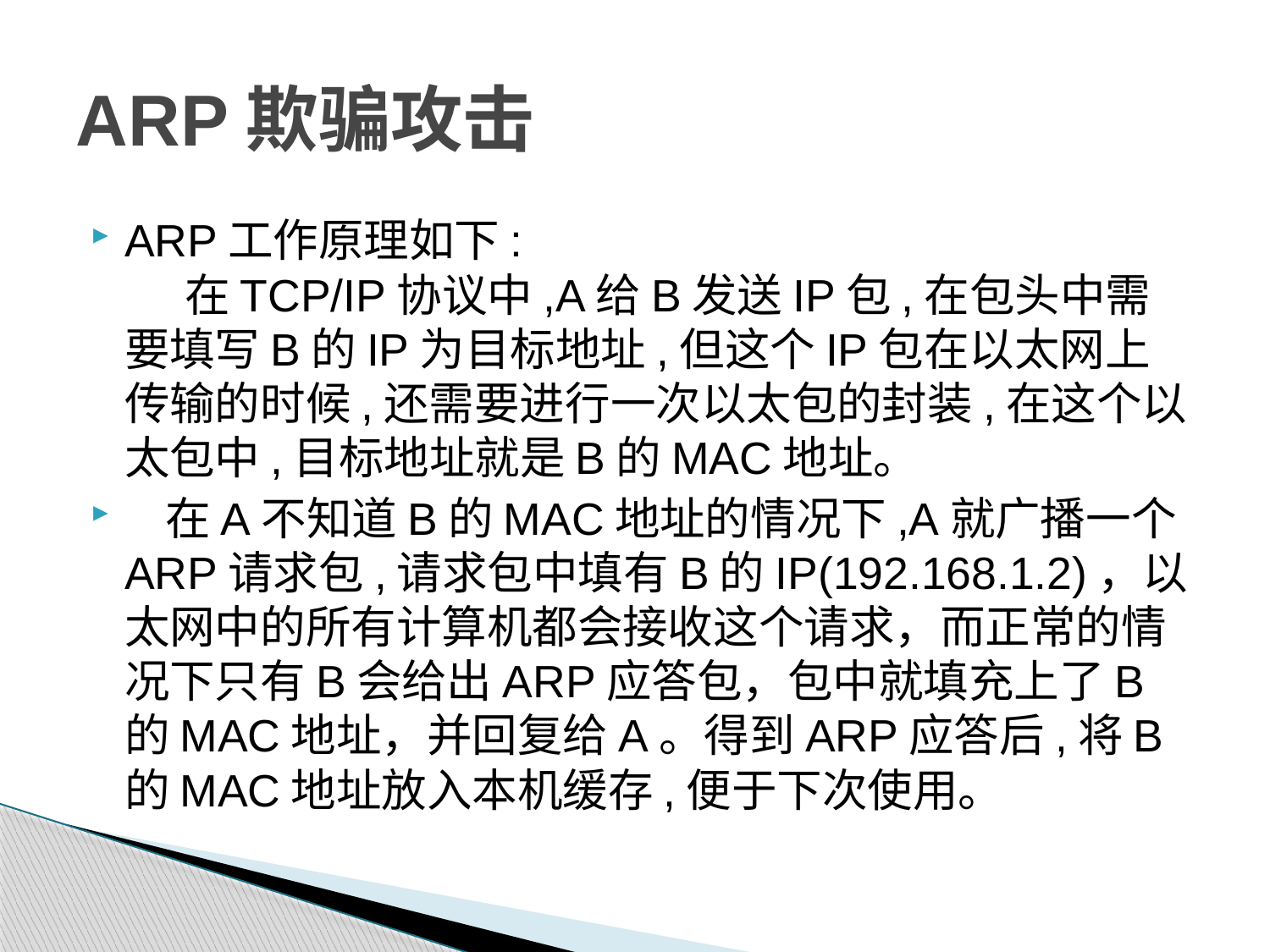

# ARP欺骗攻击
ARP工作原理如下:
    在TCP/IP协议中,A给B发送IP包,在包头中需要填写B的IP为目标地址,但这个IP包在以太网上传输的时候,还需要进行一次以太包的封装,在这个以太包中,目标地址就是B的MAC地址。
   在A不知道B的MAC地址的情况下,A就广播一个ARP请求包,请求包中填有B的IP(192.168.1.2)，以太网中的所有计算机都会接收这个请求，而正常的情况下只有B会给出ARP应答包，包中就填充上了B的MAC地址，并回复给A。得到ARP应答后,将B的MAC地址放入本机缓存,便于下次使用。